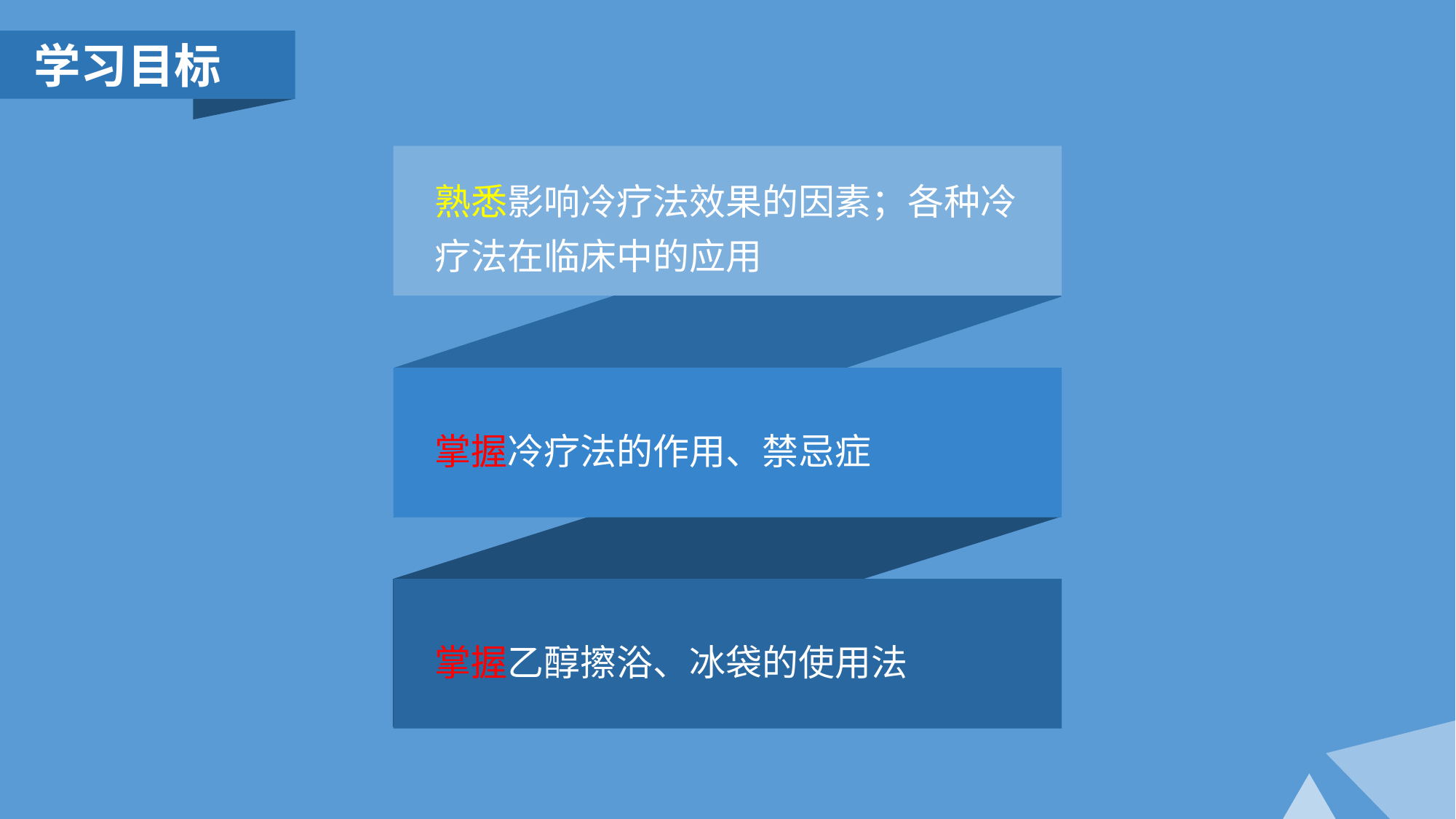

学习目标

熟悉影响冷疗法效果的因素；各种冷疗法在临床中的应用

掌握冷疗法的作用、禁忌症

掌握乙醇擦浴、冰袋的使用法